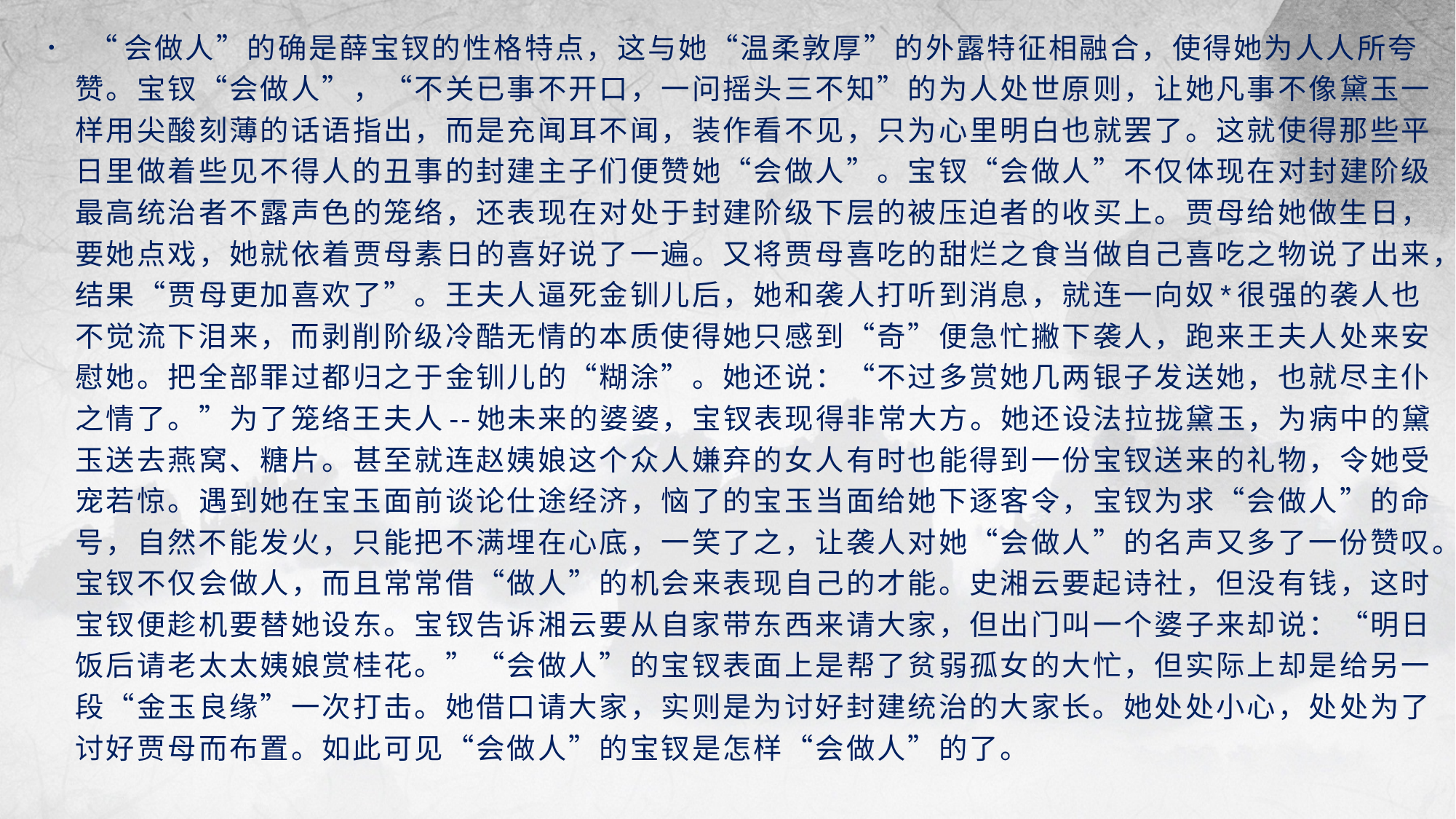

“会做人”的确是薛宝钗的性格特点，这与她“温柔敦厚”的外露特征相融合，使得她为人人所夸赞。宝钗“会做人”，“不关已事不开口，一问摇头三不知”的为人处世原则，让她凡事不像黛玉一样用尖酸刻薄的话语指出，而是充闻耳不闻，装作看不见，只为心里明白也就罢了。这就使得那些平日里做着些见不得人的丑事的封建主子们便赞她“会做人”。宝钗“会做人”不仅体现在对封建阶级最高统治者不露声色的笼络，还表现在对处于封建阶级下层的被压迫者的收买上。贾母给她做生日，要她点戏，她就依着贾母素日的喜好说了一遍。又将贾母喜吃的甜烂之食当做自己喜吃之物说了出来，结果“贾母更加喜欢了”。王夫人逼死金钏儿后，她和袭人打听到消息，就连一向奴*很强的袭人也不觉流下泪来，而剥削阶级冷酷无情的本质使得她只感到“奇”便急忙撇下袭人，跑来王夫人处来安慰她。把全部罪过都归之于金钏儿的“糊涂”。她还说：“不过多赏她几两银子发送她，也就尽主仆之情了。”为了笼络王夫人--她未来的婆婆，宝钗表现得非常大方。她还设法拉拢黛玉，为病中的黛玉送去燕窝、糖片。甚至就连赵姨娘这个众人嫌弃的女人有时也能得到一份宝钗送来的礼物，令她受宠若惊。遇到她在宝玉面前谈论仕途经济，恼了的宝玉当面给她下逐客令，宝钗为求“会做人”的命号，自然不能发火，只能把不满埋在心底，一笑了之，让袭人对她“会做人”的名声又多了一份赞叹。宝钗不仅会做人，而且常常借“做人”的机会来表现自己的才能。史湘云要起诗社，但没有钱，这时宝钗便趁机要替她设东。宝钗告诉湘云要从自家带东西来请大家，但出门叫一个婆子来却说：“明日饭后请老太太姨娘赏桂花。”“会做人”的宝钗表面上是帮了贫弱孤女的大忙，但实际上却是给另一段“金玉良缘”一次打击。她借口请大家，实则是为讨好封建统治的大家长。她处处小心，处处为了讨好贾母而布置。如此可见“会做人”的宝钗是怎样“会做人”的了。